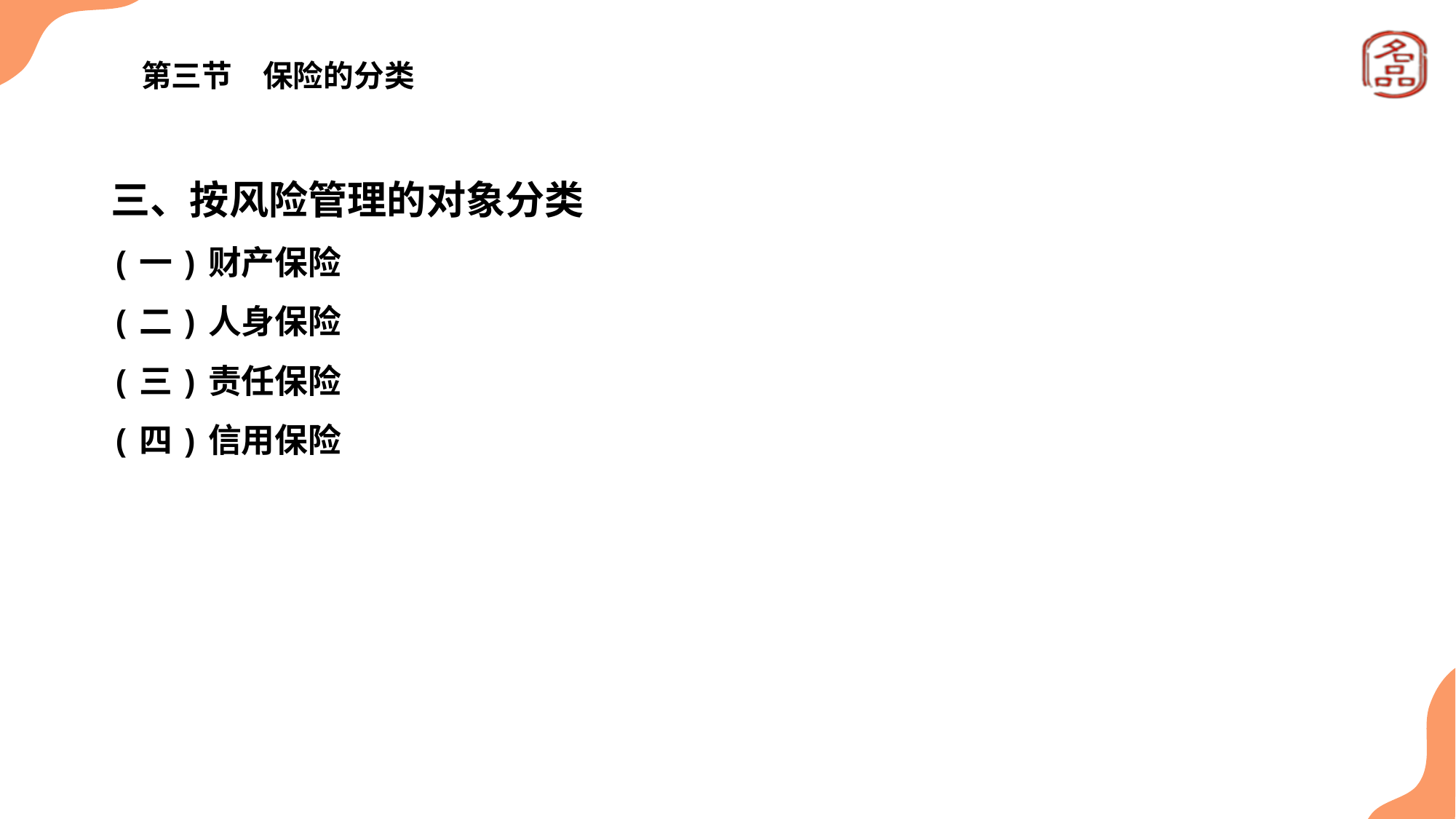

# 第三节　保险的分类
三、按风险管理的对象分类
(一)财产保险
(二)人身保险
(三)责任保险
(四)信用保险